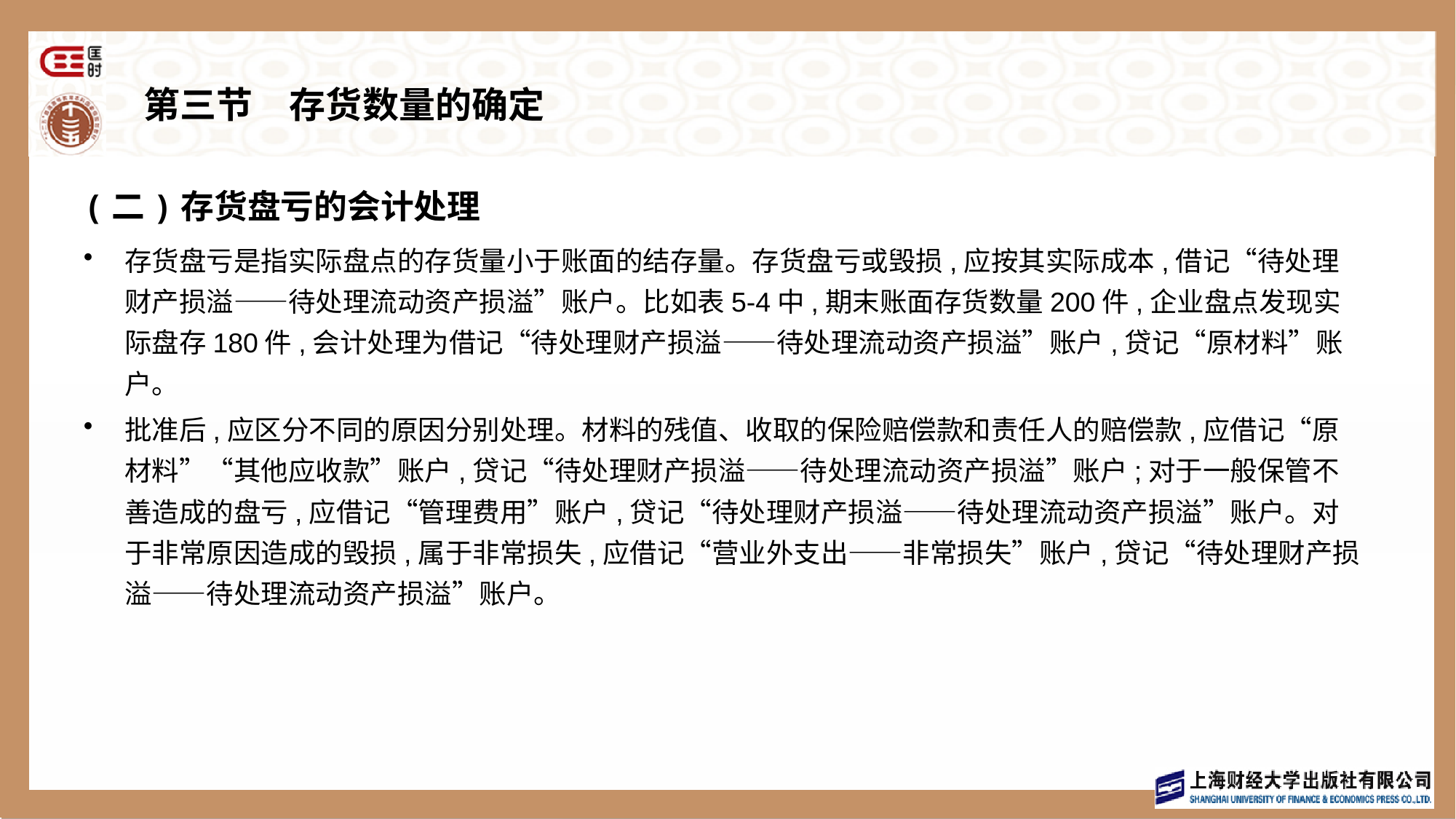

# 第三节　存货数量的确定
(二)存货盘亏的会计处理
存货盘亏是指实际盘点的存货量小于账面的结存量。存货盘亏或毁损,应按其实际成本,借记“待处理财产损溢——待处理流动资产损溢”账户。比如表5-4中,期末账面存货数量200件,企业盘点发现实际盘存180件,会计处理为借记“待处理财产损溢——待处理流动资产损溢”账户,贷记“原材料”账户。
批准后,应区分不同的原因分别处理。材料的残值、收取的保险赔偿款和责任人的赔偿款,应借记“原材料”“其他应收款”账户,贷记“待处理财产损溢——待处理流动资产损溢”账户;对于一般保管不善造成的盘亏,应借记“管理费用”账户,贷记“待处理财产损溢——待处理流动资产损溢”账户。对于非常原因造成的毁损,属于非常损失,应借记“营业外支出——非常损失”账户,贷记“待处理财产损溢——待处理流动资产损溢”账户。